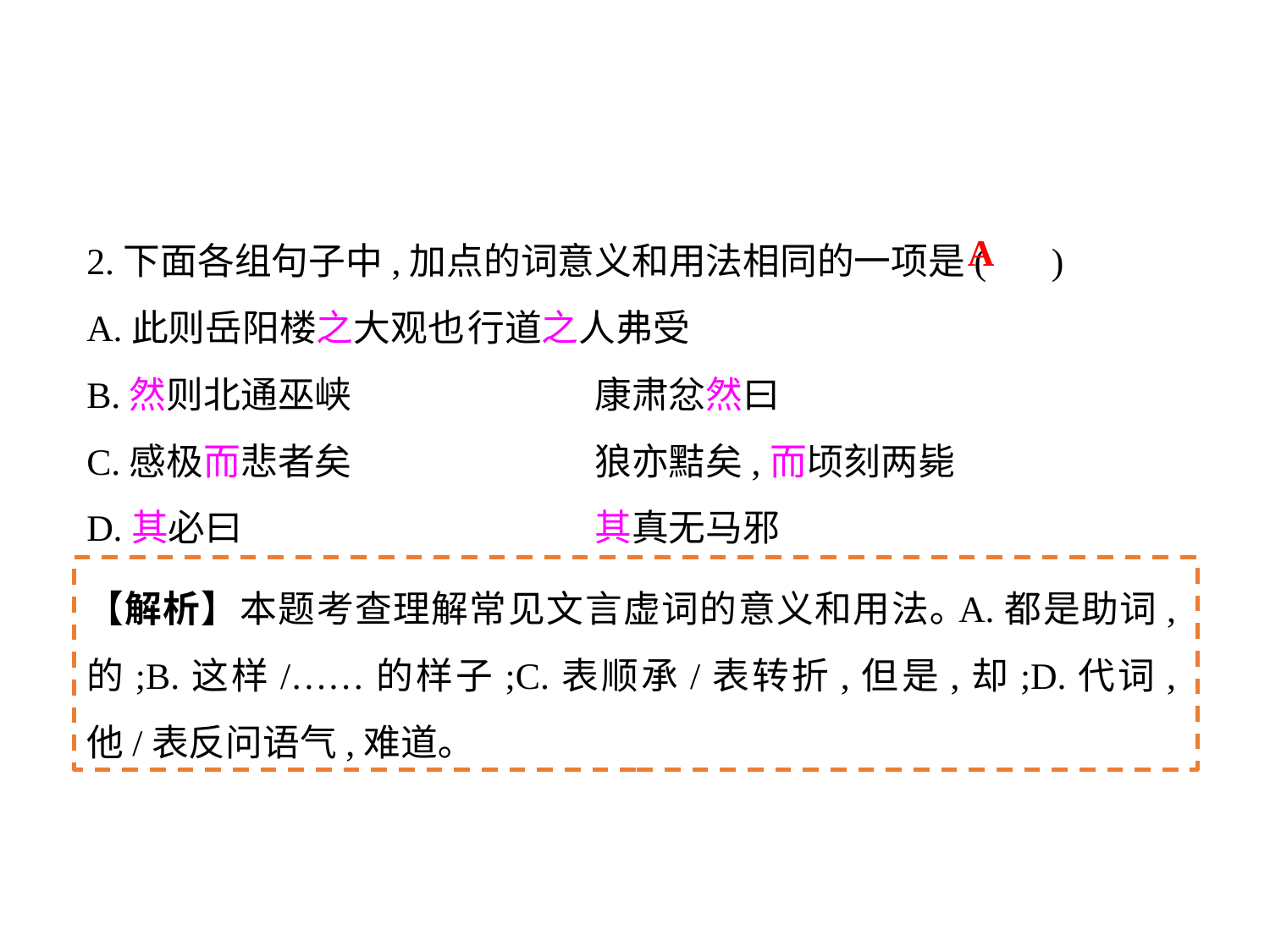

2.下面各组句子中,加点的词意义和用法相同的一项是(       )
A.此则岳阳楼之大观也	行道之人弗受
B.然则北通巫峡		康肃忿然曰
C.感极而悲者矣		狼亦黠矣,而顷刻两毙
D.其必曰			其真无马邪
A
【解析】本题考查理解常见文言虚词的意义和用法｡A.都是助词,的;B.这样/……的样子;C.表顺承/表转折,但是,却;D.代词,他/表反问语气,难道｡